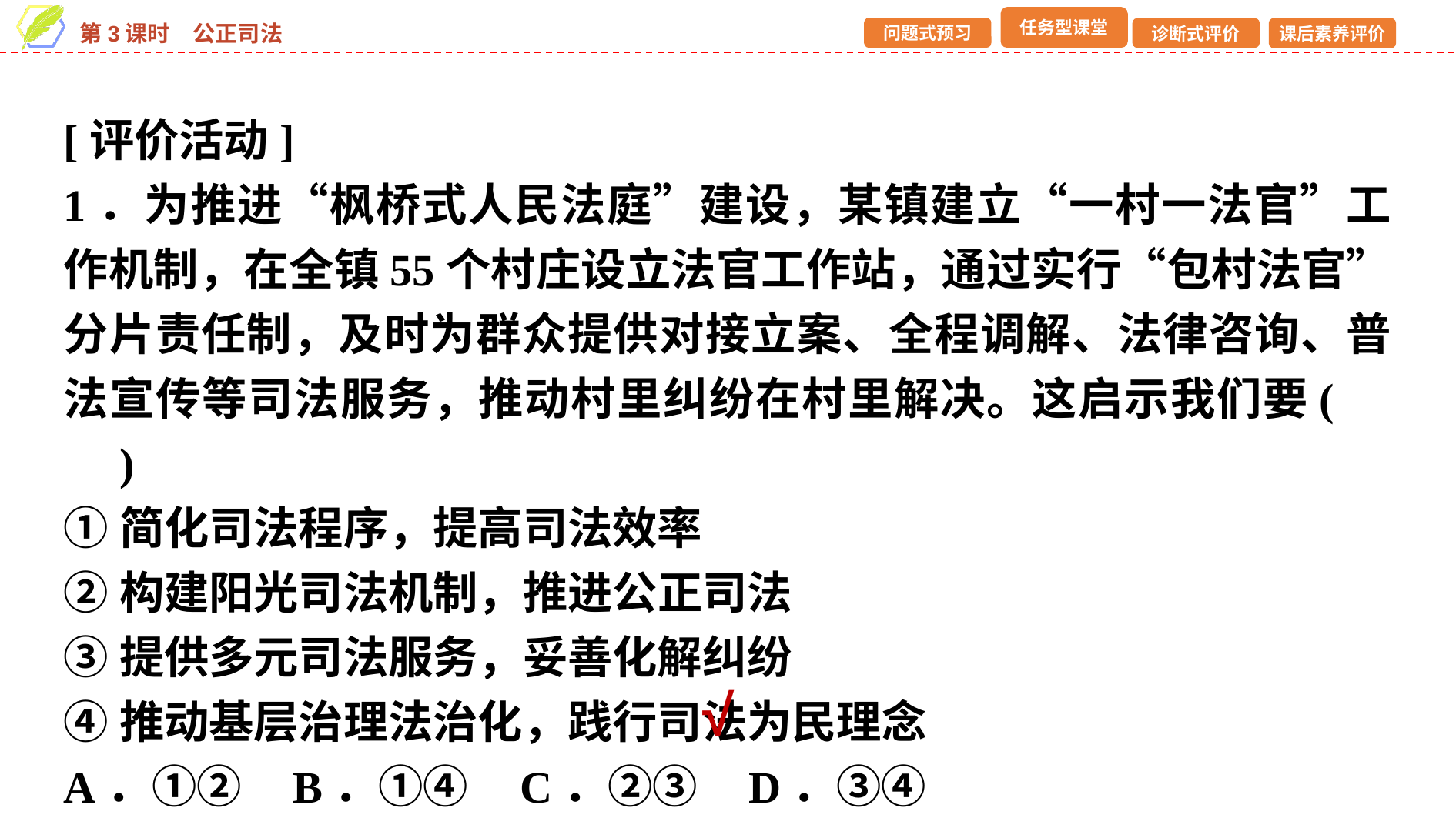

[评价活动]
1．为推进“枫桥式人民法庭”建设，某镇建立“一村一法官”工作机制，在全镇55个村庄设立法官工作站，通过实行“包村法官”分片责任制，及时为群众提供对接立案、全程调解、法律咨询、普法宣传等司法服务，推动村里纠纷在村里解决。这启示我们要(　　)
①简化司法程序，提高司法效率
②构建阳光司法机制，推进公正司法
③提供多元司法服务，妥善化解纠纷
④推动基层治理法治化，践行司法为民理念
A．①②    B．①④    C．②③    D．③④
√